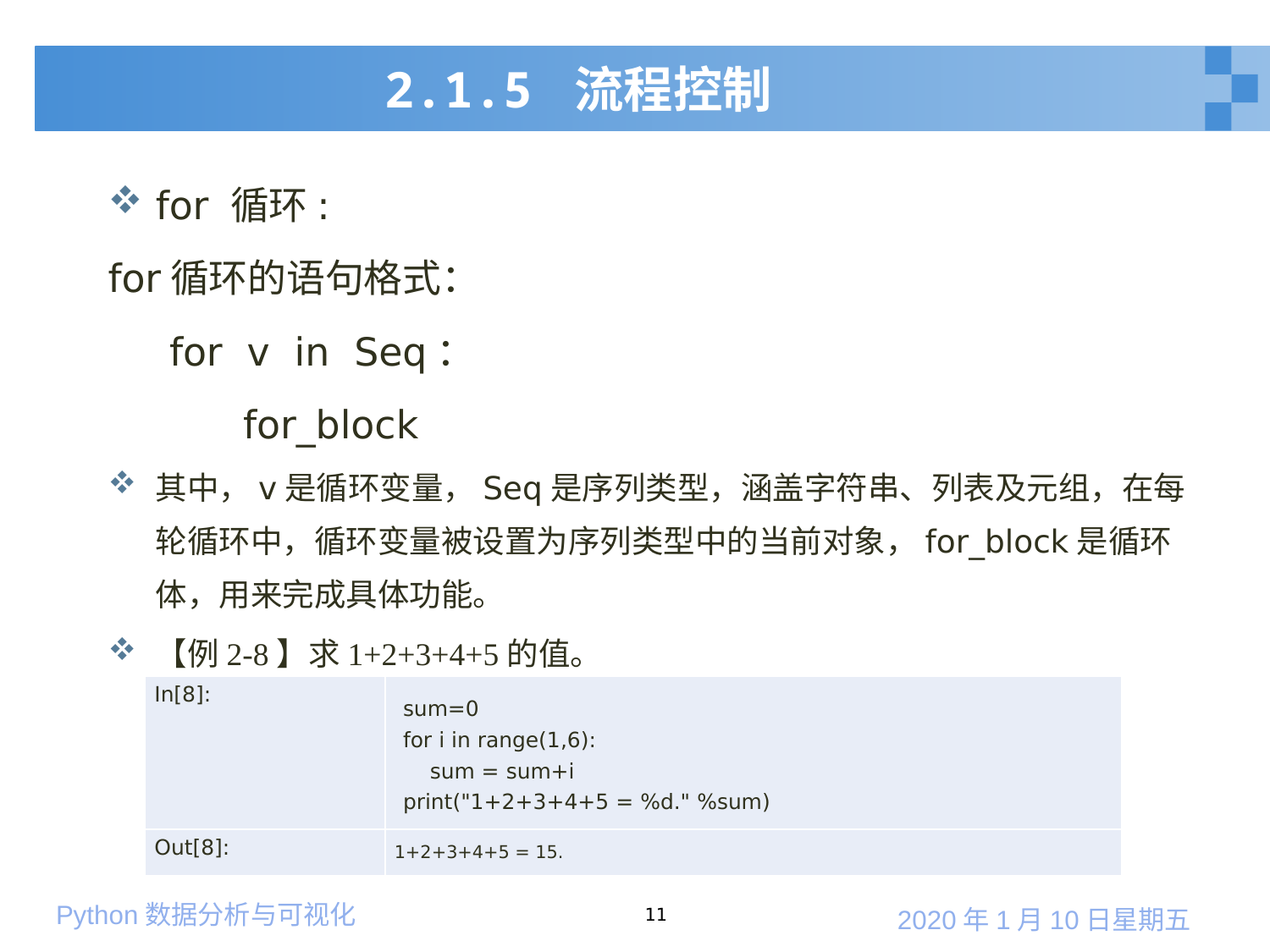

# 2.1.5 流程控制
for 循环:
for循环的语句格式：
     for  v  in  Seq：
           for_block
其中，v是循环变量，Seq是序列类型，涵盖字符串、列表及元组，在每轮循环中，循环变量被设置为序列类型中的当前对象，for_block是循环体，用来完成具体功能。
【例2-8】求1+2+3+4+5的值。

| In[8]: | sum=0 for i in range(1,6): sum = sum+i print("1+2+3+4+5 = %d." %sum) |
| --- | --- |
| Out[8]: | 1+2+3+4+5 = 15. |
11
2020年1月10日星期五